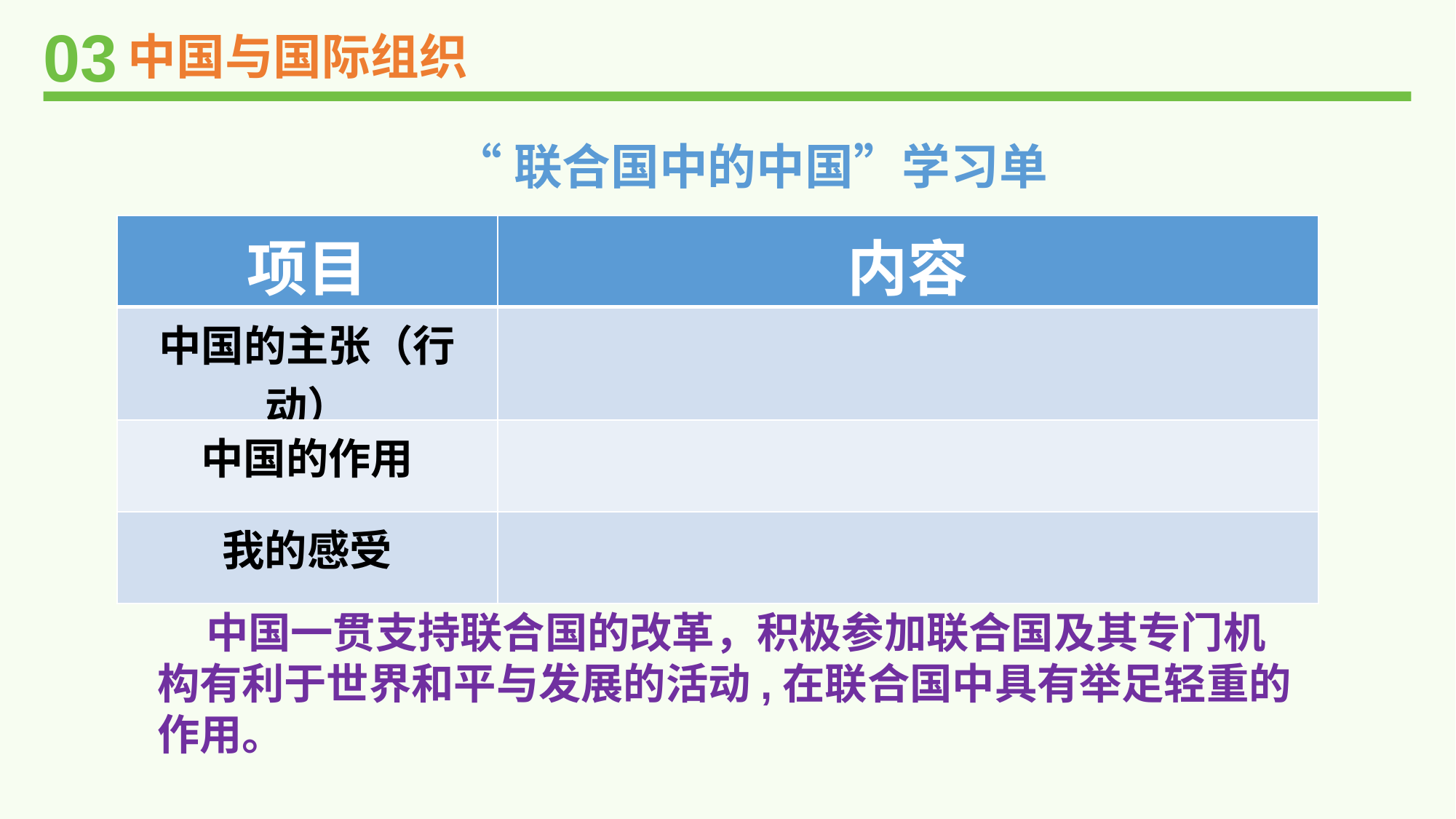

03
中国与国际组织

“联合国中的中国”学习单
| 项目 | 内容 |
| --- | --- |
| 中国的主张（行动） |  |
| 中国的作用 |  |
| 我的感受 |  |
    中国一贯支持联合国的改革，积极参加联合国及其专门机构有利于世界和平与发展的活动,在联合国中具有举足轻重的作用。